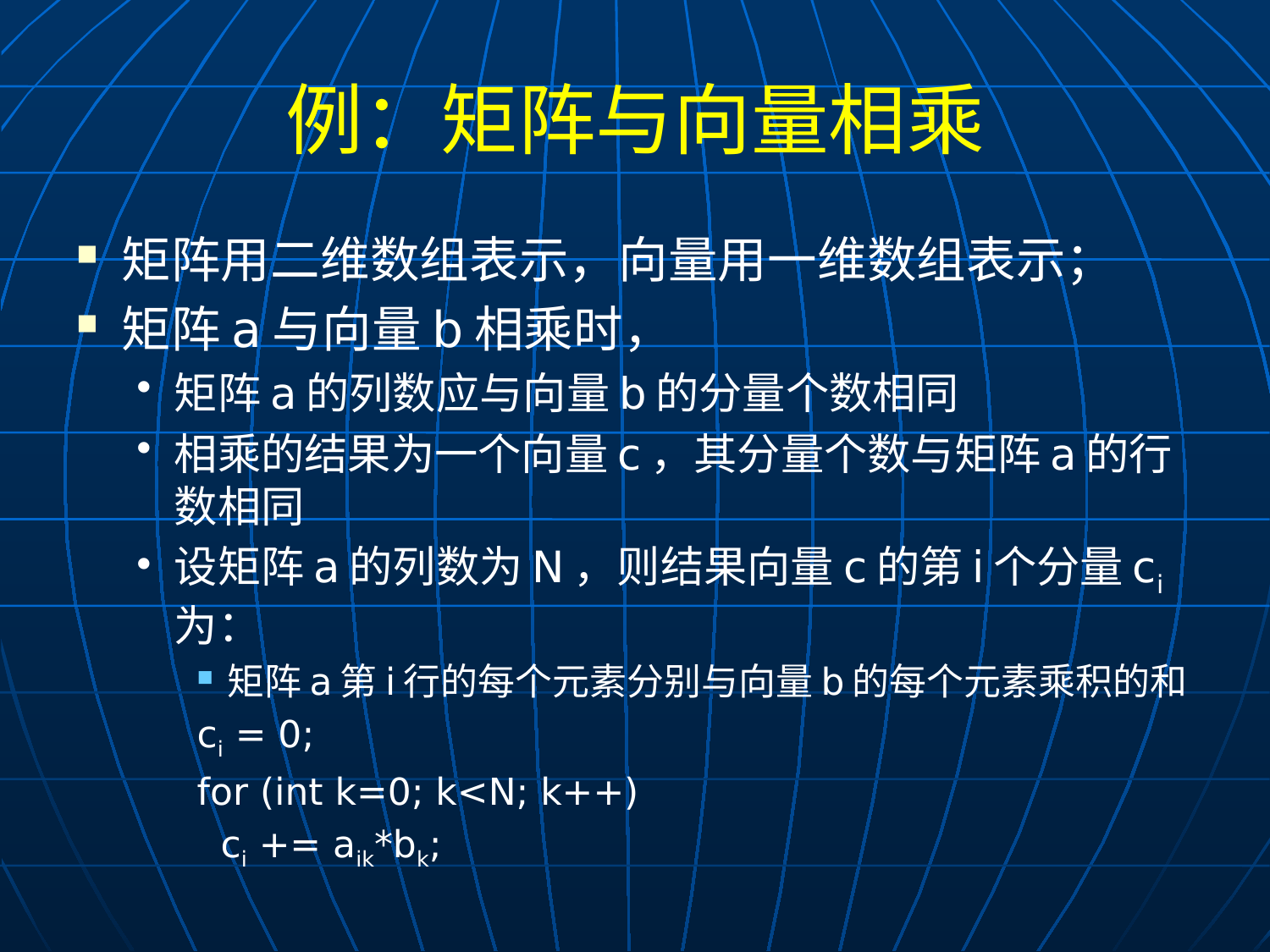

# 例：矩阵与向量相乘
矩阵用二维数组表示，向量用一维数组表示；
矩阵a与向量b相乘时，
矩阵a的列数应与向量b的分量个数相同
相乘的结果为一个向量c，其分量个数与矩阵a的行数相同
设矩阵a的列数为N，则结果向量c的第i个分量ci为：
矩阵a第i行的每个元素分别与向量b的每个元素乘积的和
ci = 0;
for (int k=0; k<N; k++)
  ci += aik*bk;